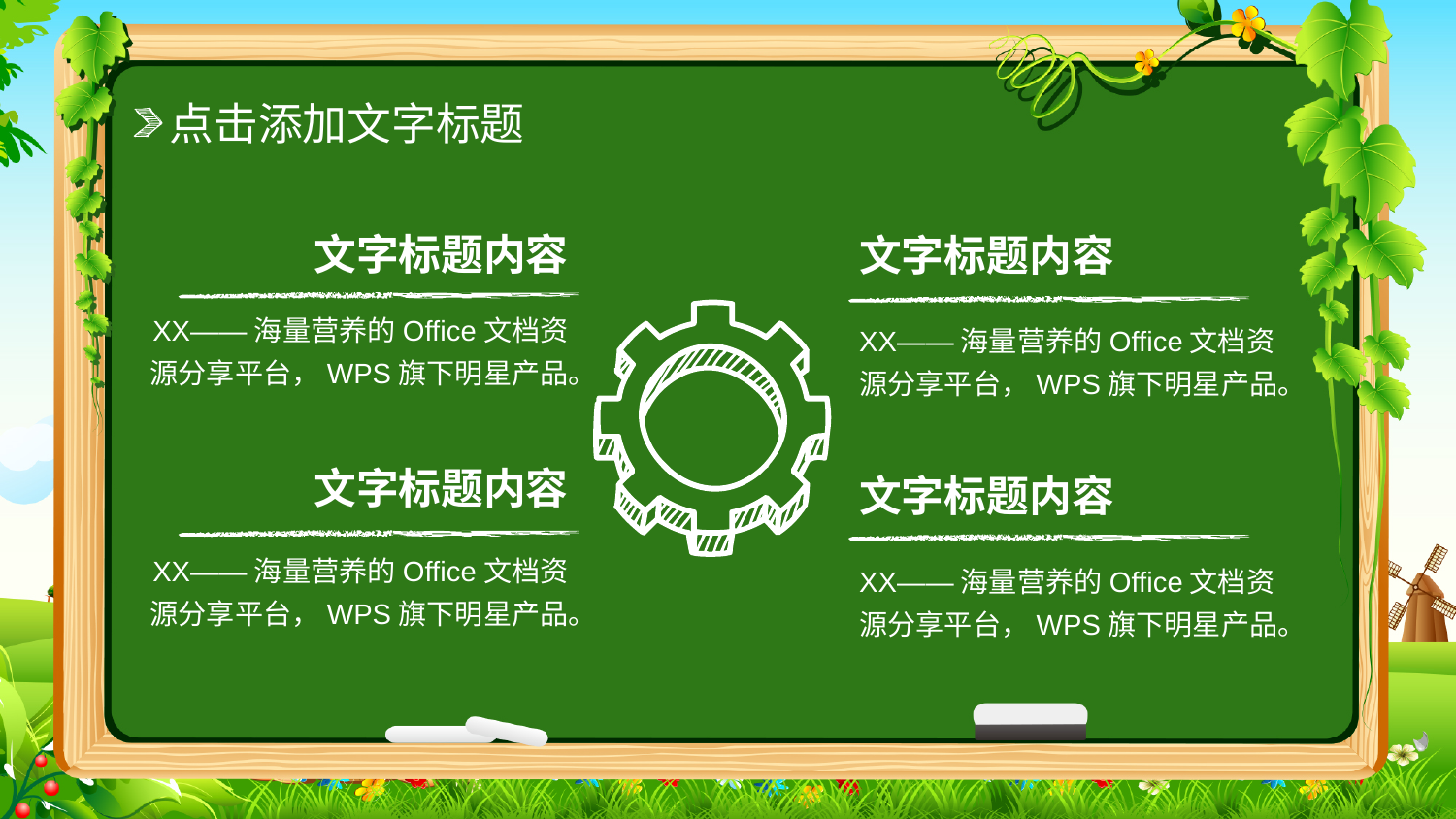

点击添加文字标题

文字标题内容
文字标题内容

XX——海量营养的Office文档资源分享平台，WPS旗下明星产品。

XX——海量营养的Office文档资源分享平台，WPS旗下明星产品。
文字标题内容
文字标题内容

XX——海量营养的Office文档资源分享平台，WPS旗下明星产品。
XX——海量营养的Office文档资源分享平台，WPS旗下明星产品。